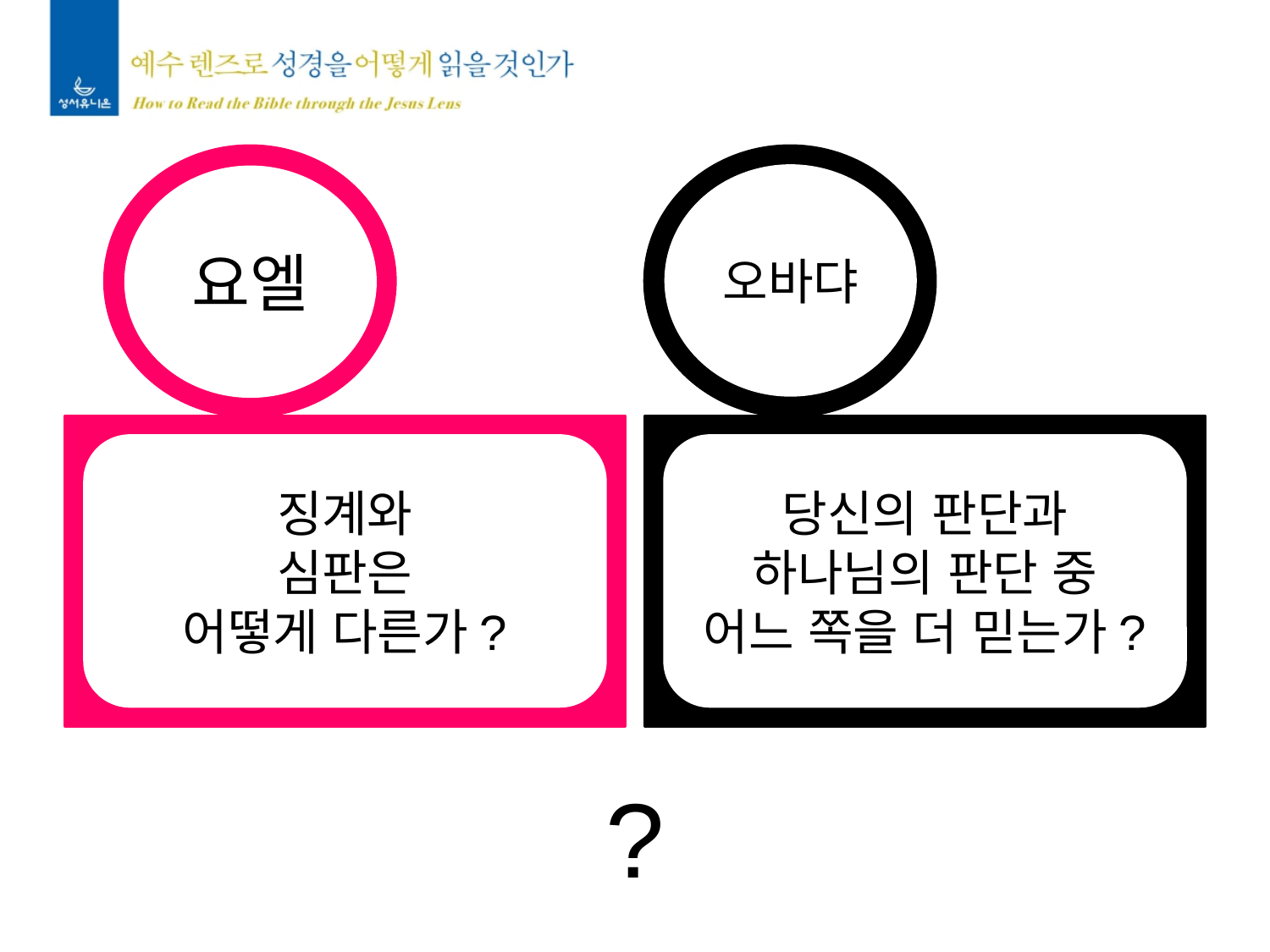

오바댜
요엘

징계와
심판은
어떻게 다른가?
당신의 판단과
하나님의 판단 중
어느 쪽을 더 믿는가?
?